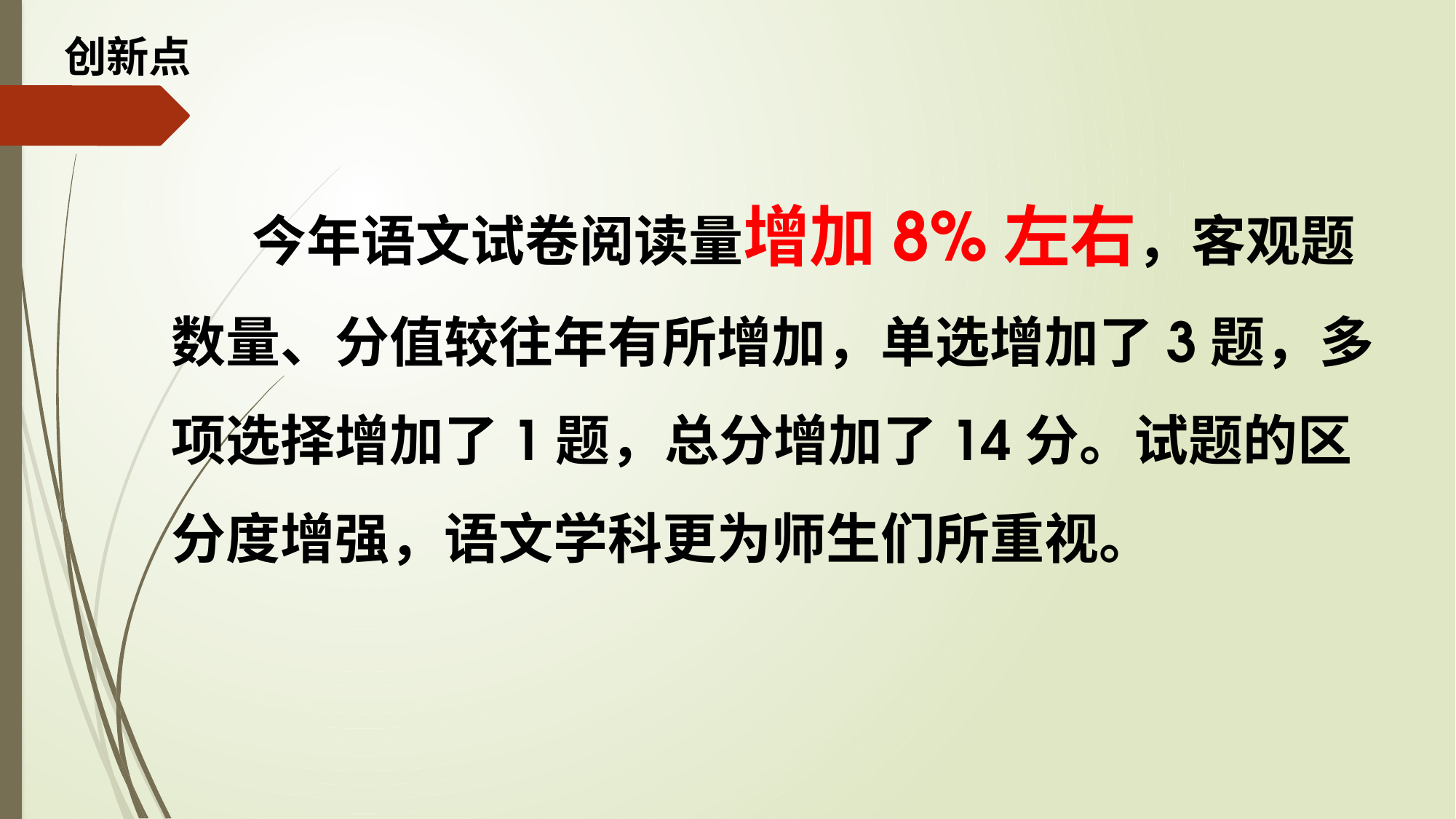

创新点
    今年语文试卷阅读量增加8%左右，客观题数量、分值较往年有所增加，单选增加了3题，多项选择增加了1题，总分增加了14分。试题的区分度增强，语文学科更为师生们所重视。